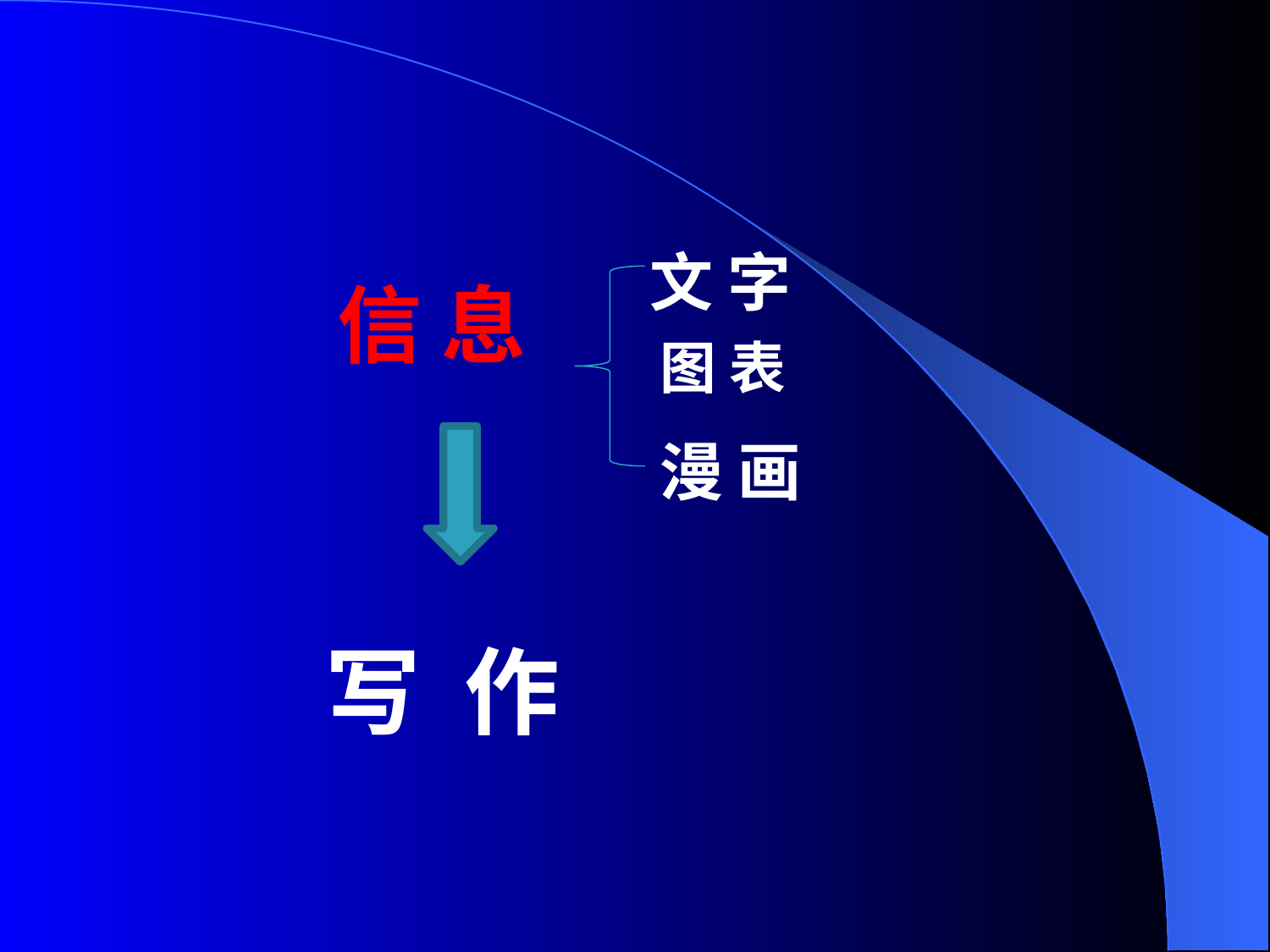

文 字
信 息

图 表

漫 画
写  作